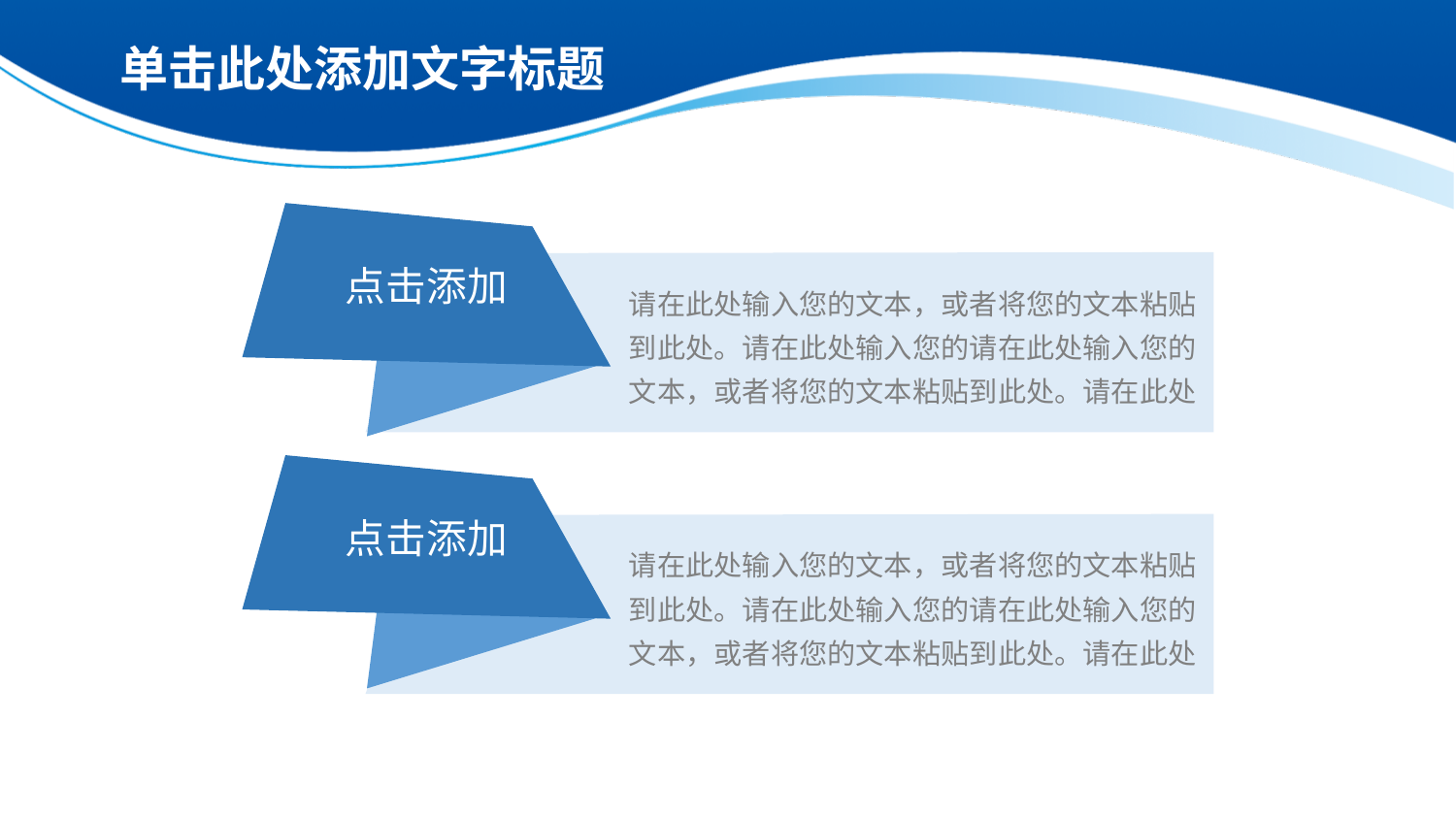

点击添加
请在此处输入您的文本，或者将您的文本粘贴到此处。请在此处输入您的请在此处输入您的文本，或者将您的文本粘贴到此处。请在此处

点击添加
请在此处输入您的文本，或者将您的文本粘贴到此处。请在此处输入您的请在此处输入您的文本，或者将您的文本粘贴到此处。请在此处